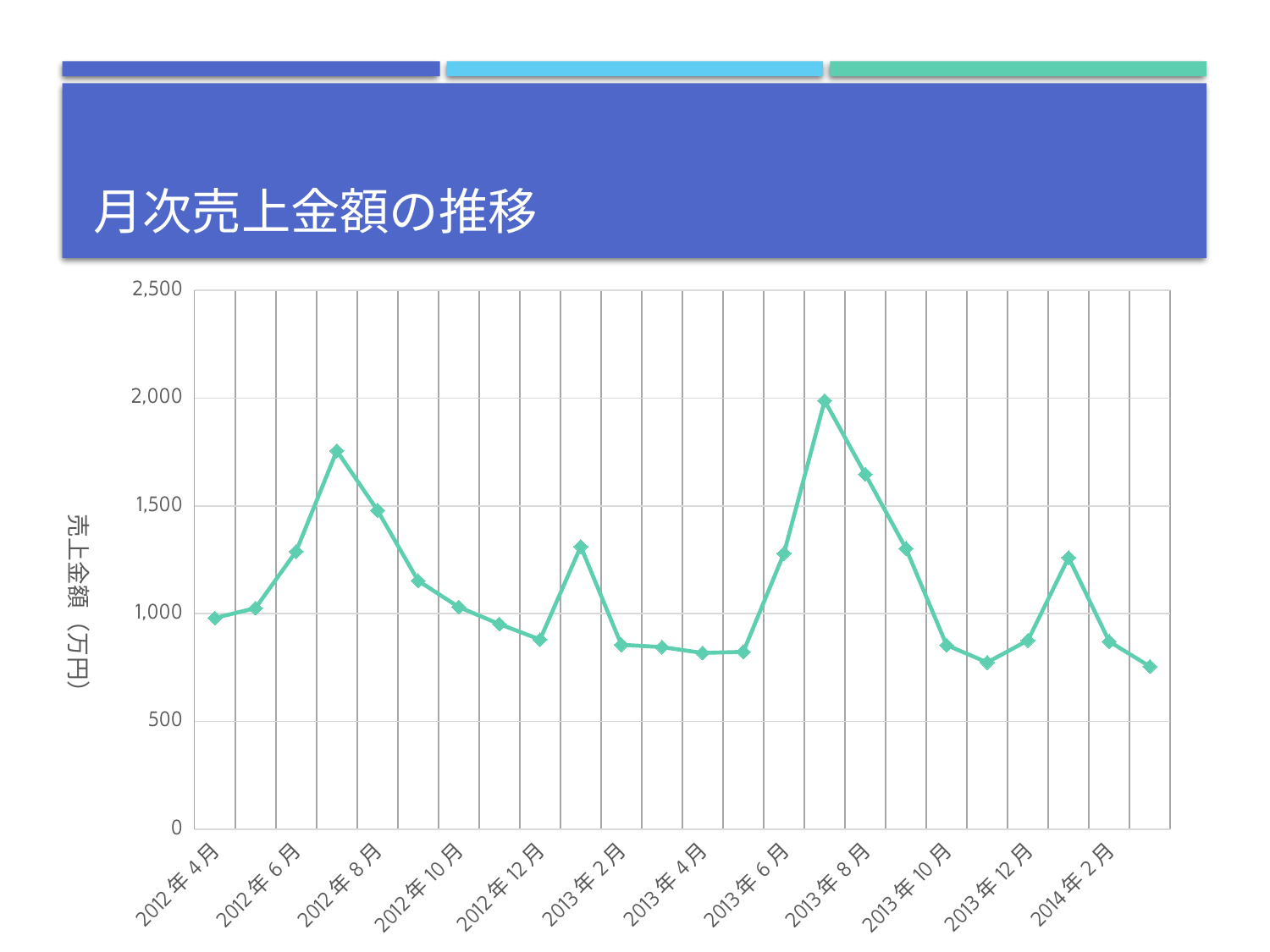

# 月次売上金額の推移

### Chart

| Category | 売上金額 |
|---|---|
| 41000 | 980.0 |
| 41030 | 1026.0 |
| 41061 | 1289.0 |
| 41091 | 1756.0 |
| 41122 | 1480.0 |
| 41153 | 1153.0 |
| 41183 | 1031.0 |
| 41214 | 952.0 |
| 41244 | 880.0 |
| 41275 | 1312.0 |
| 41306 | 856.0 |
| 41334 | 845.0 |
| 41365 | 818.0 |
| 41395 | 823.0 |
| 41426 | 1280.0 |
| 41456 | 1988.0 |
| 41487 | 1647.0 |
| 41518 | 1303.0 |
| 41548 | 854.0 |
| 41579 | 774.0 |
| 41609 | 876.0 |
| 41640 | 1261.0 |
| 41671 | 871.0 |
| 41699 | 755.0 |